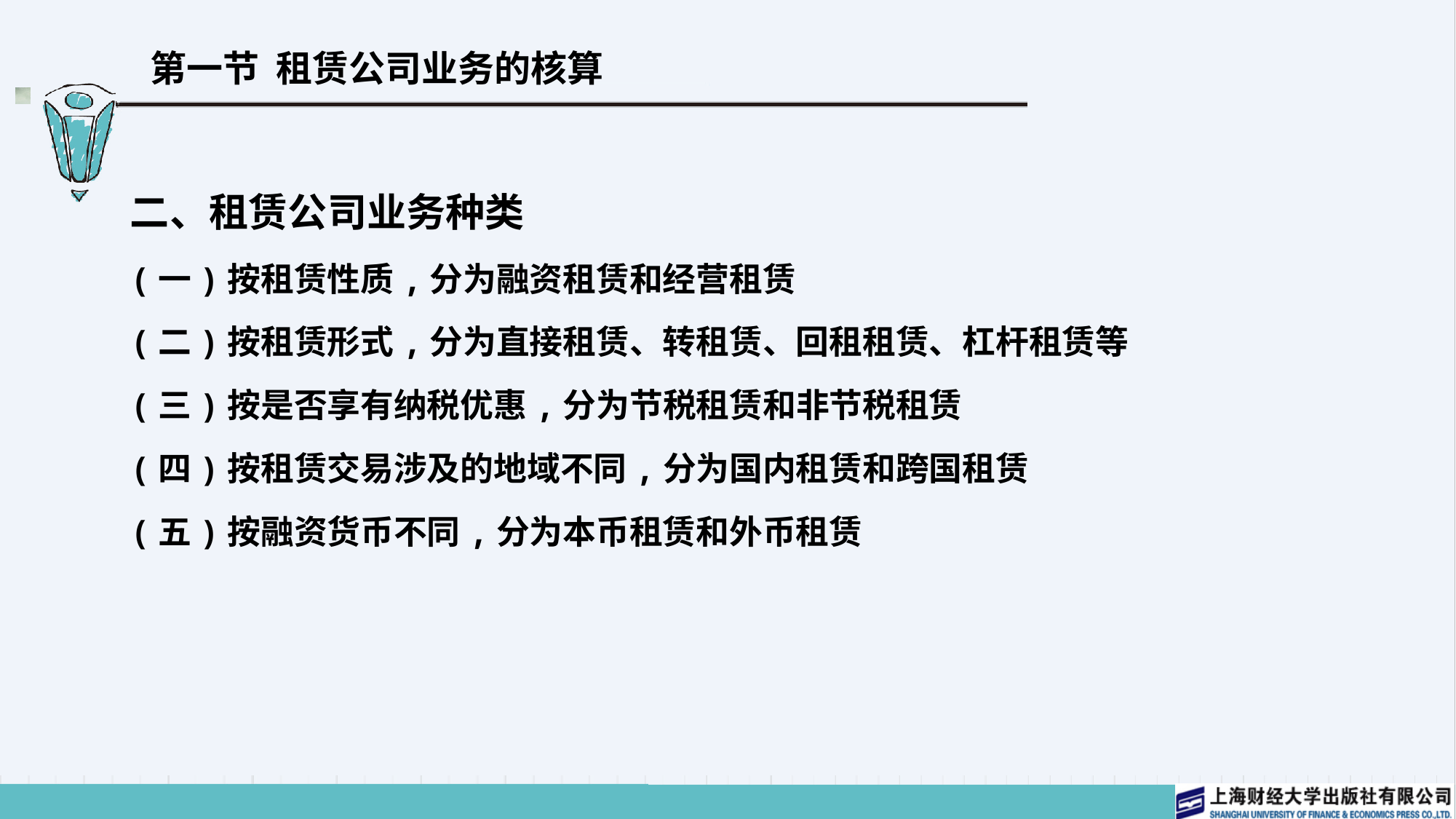

# 第一节  租赁公司业务的核算
二、租赁公司业务种类
(一)按租赁性质,分为融资租赁和经营租赁
(二)按租赁形式,分为直接租赁、转租赁、回租租赁、杠杆租赁等
(三)按是否享有纳税优惠,分为节税租赁和非节税租赁
(四)按租赁交易涉及的地域不同,分为国内租赁和跨国租赁
(五)按融资货币不同,分为本币租赁和外币租赁